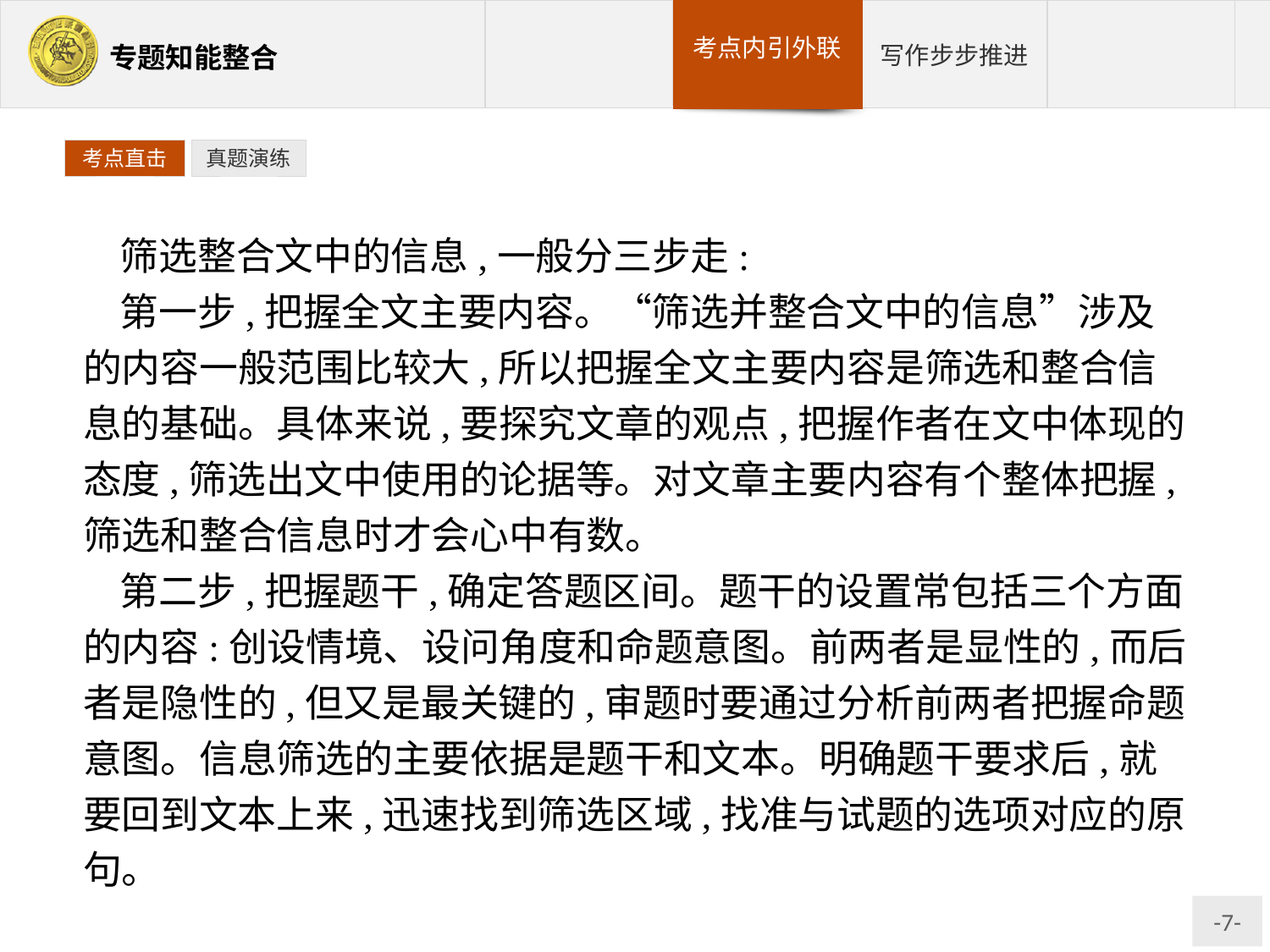

考点直击
真题演练
筛选整合文中的信息,一般分三步走:
第一步,把握全文主要内容。“筛选并整合文中的信息”涉及的内容一般范围比较大,所以把握全文主要内容是筛选和整合信息的基础。具体来说,要探究文章的观点,把握作者在文中体现的态度,筛选出文中使用的论据等。对文章主要内容有个整体把握,筛选和整合信息时才会心中有数。
第二步,把握题干,确定答题区间。题干的设置常包括三个方面的内容:创设情境、设问角度和命题意图。前两者是显性的,而后者是隐性的,但又是最关键的,审题时要通过分析前两者把握命题意图。信息筛选的主要依据是题干和文本。明确题干要求后,就要回到文本上来,迅速找到筛选区域,找准与试题的选项对应的原句。